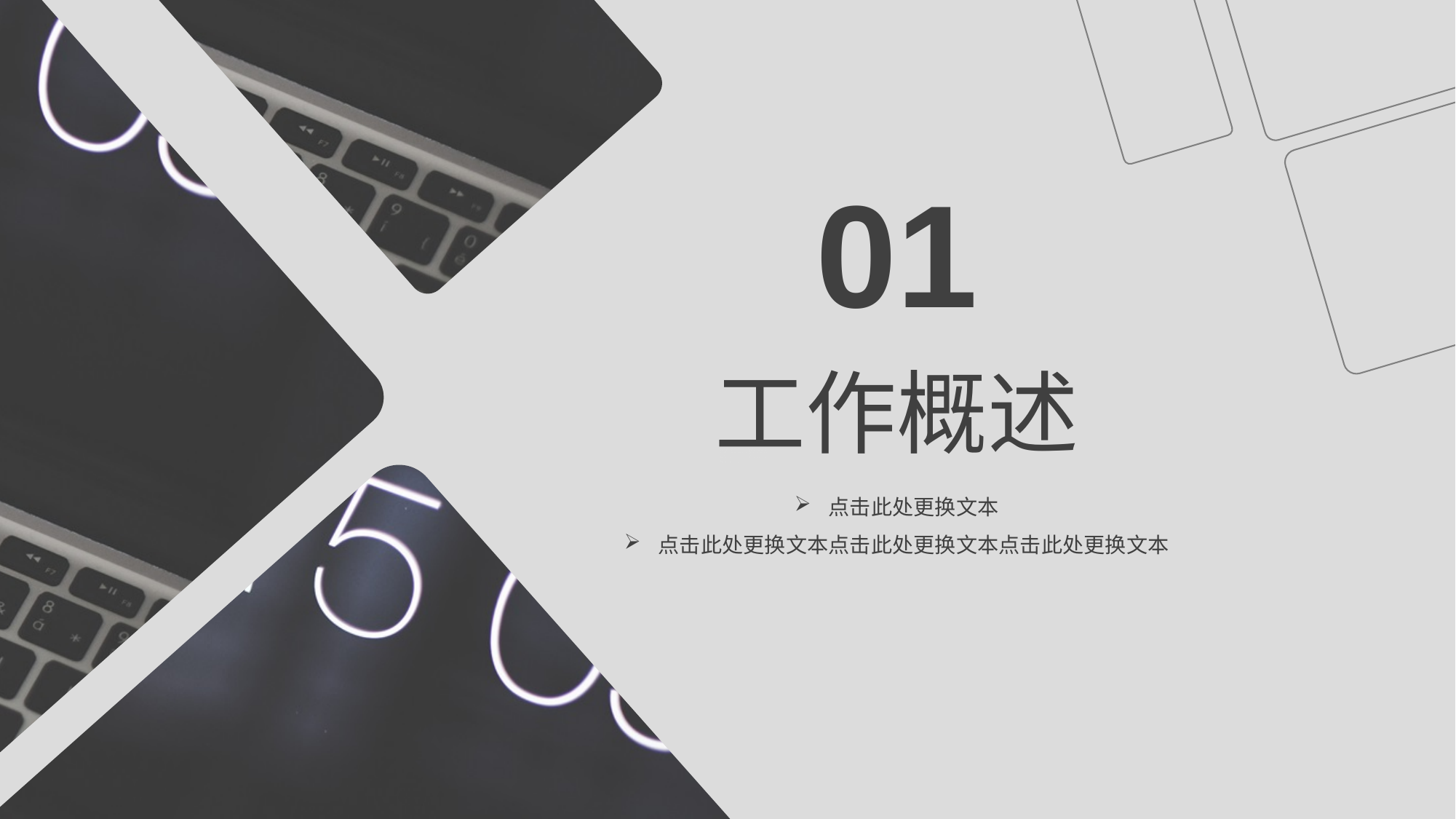

01
工作概述
点击此处更换文本
点击此处更换文本点击此处更换文本点击此处更换文本